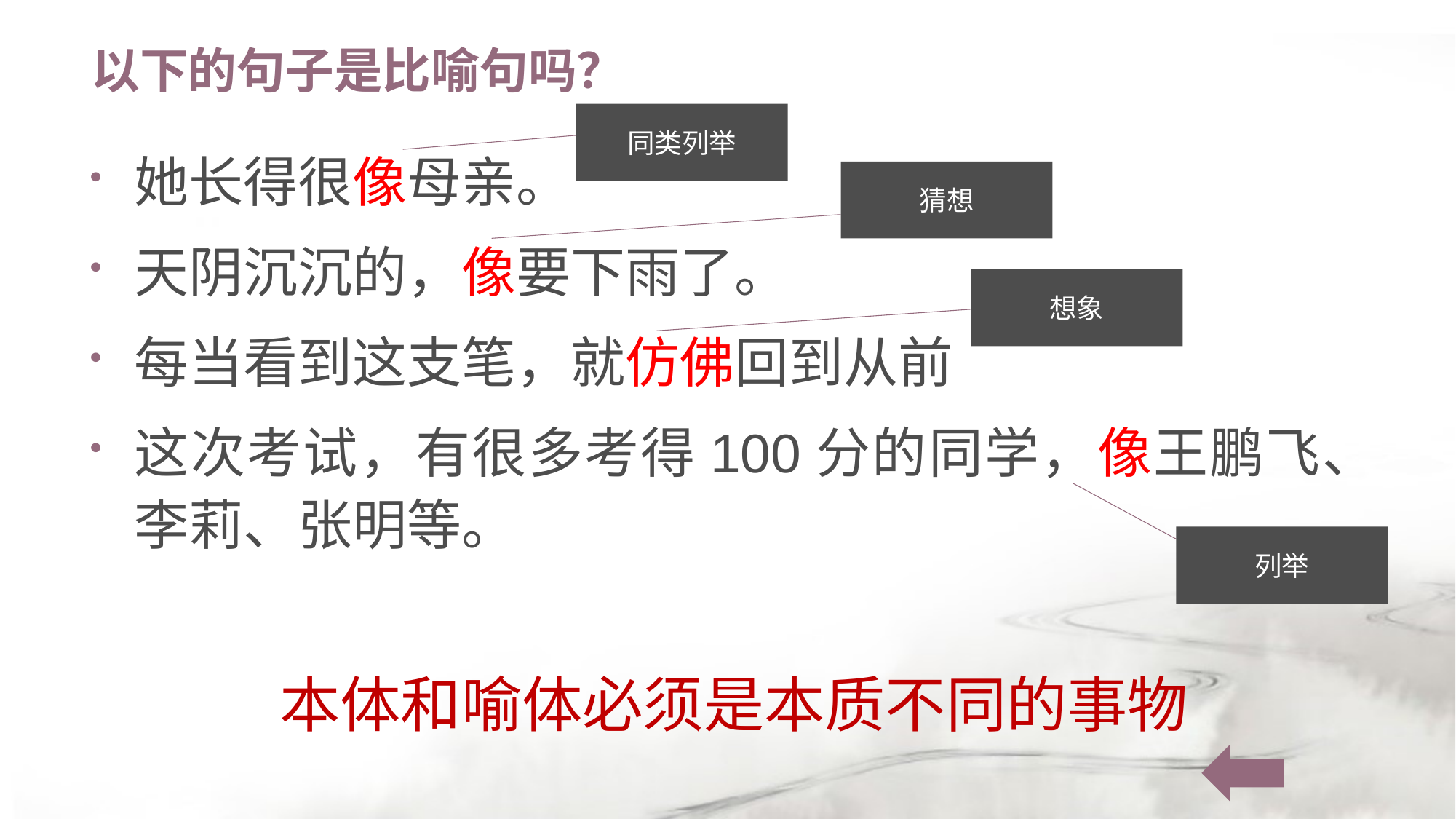

# 以下的句子是比喻句吗？
同类列举
她长得很像母亲。
天阴沉沉的，像要下雨了。
每当看到这支笔，就仿佛回到从前
这次考试，有很多考得100分的同学，像王鹏飞、李莉、张明等。

猜想
想象
列举
本体和喻体必须是本质不同的事物